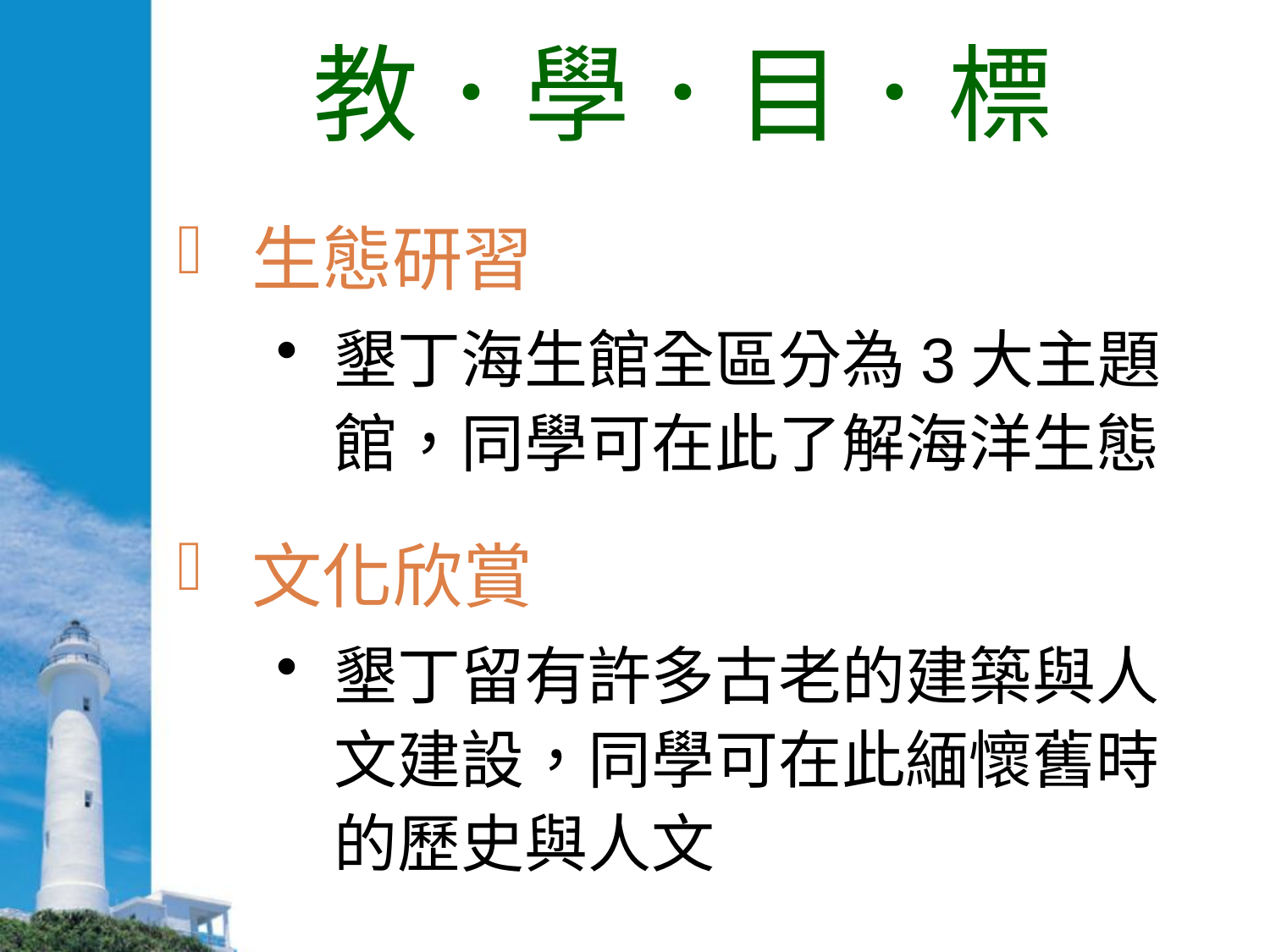

# 教．學．目．標
生態研習
墾丁海生館全區分為3大主題館，同學可在此了解海洋生態
文化欣賞
墾丁留有許多古老的建築與人文建設，同學可在此緬懷舊時的歷史與人文